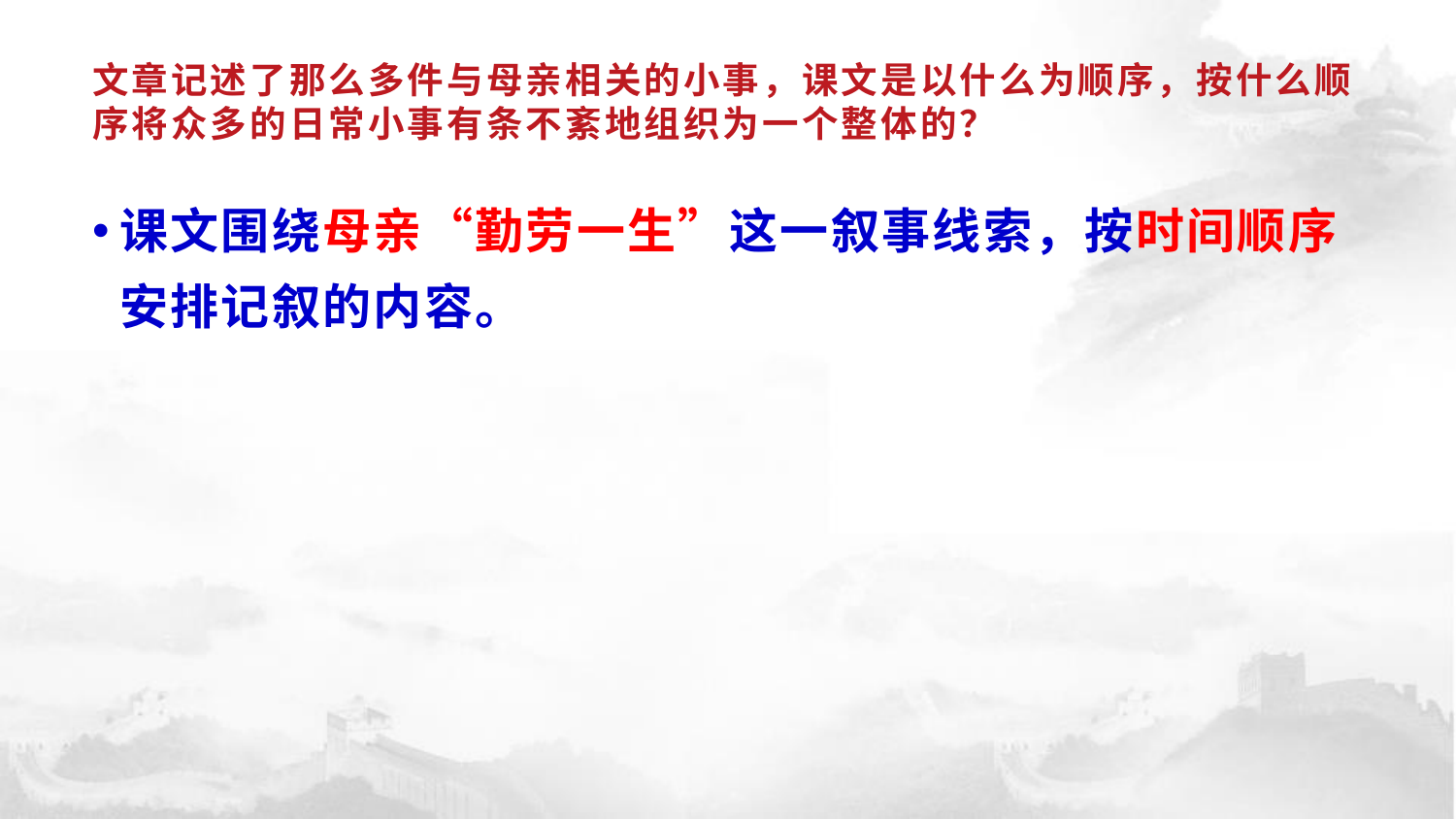

# 文章记述了那么多件与母亲相关的小事，课文是以什么为顺序，按什么顺序将众多的日常小事有条不紊地组织为一个整体的？
课文围绕母亲“勤劳一生”这一叙事线索，按时间顺序安排记叙的内容。